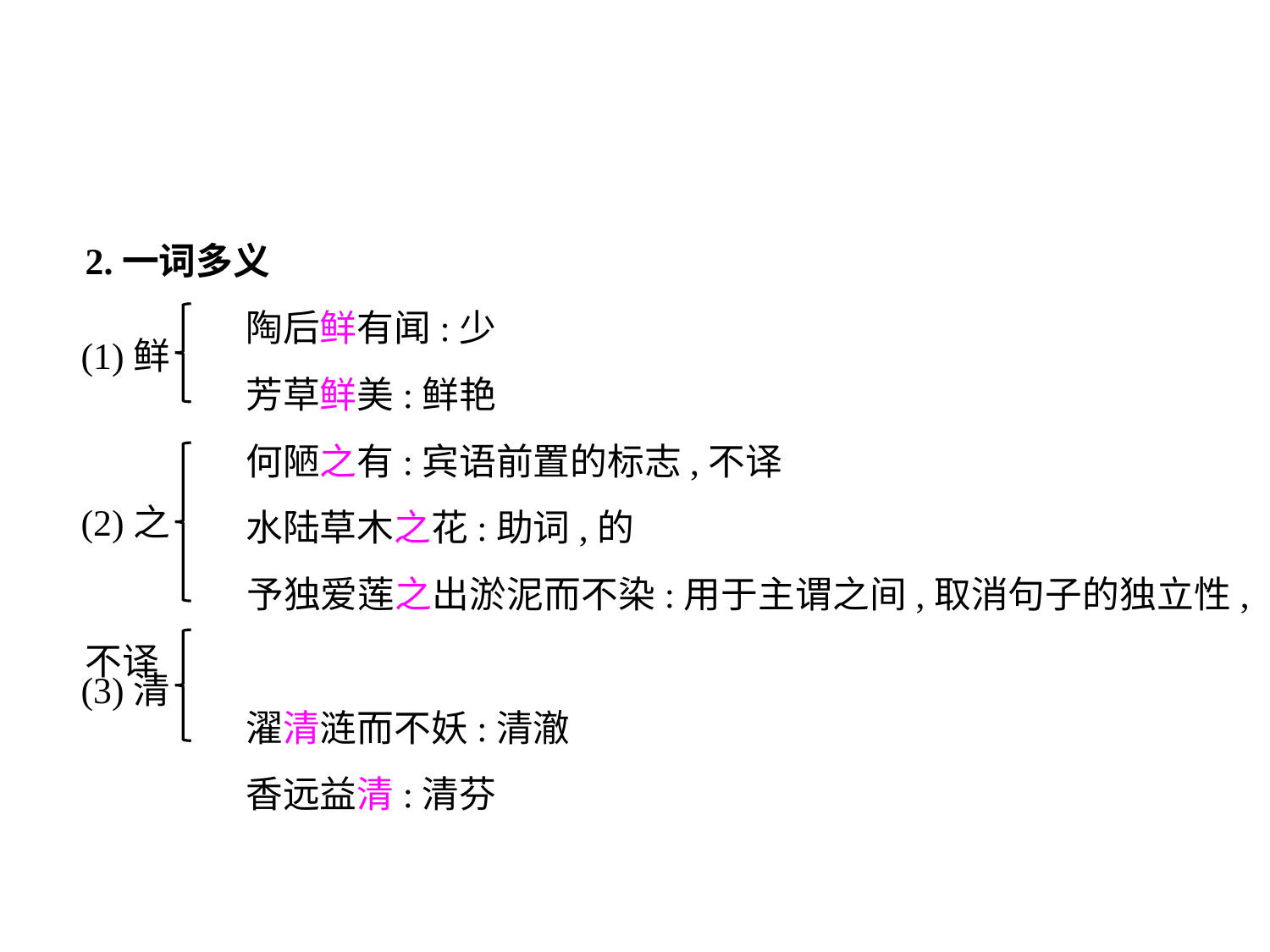

2.一词多义
	   陶后鲜有闻:少
	   芳草鲜美:鲜艳
	   何陋之有:宾语前置的标志,不译
	   水陆草木之花:助词,的
	   予独爱莲之出淤泥而不染:用于主谓之间,取消句子的独立性,不译
	   濯清涟而不妖:清澈
	   香远益清:清芬

(1)鲜

(2)之

(3)清